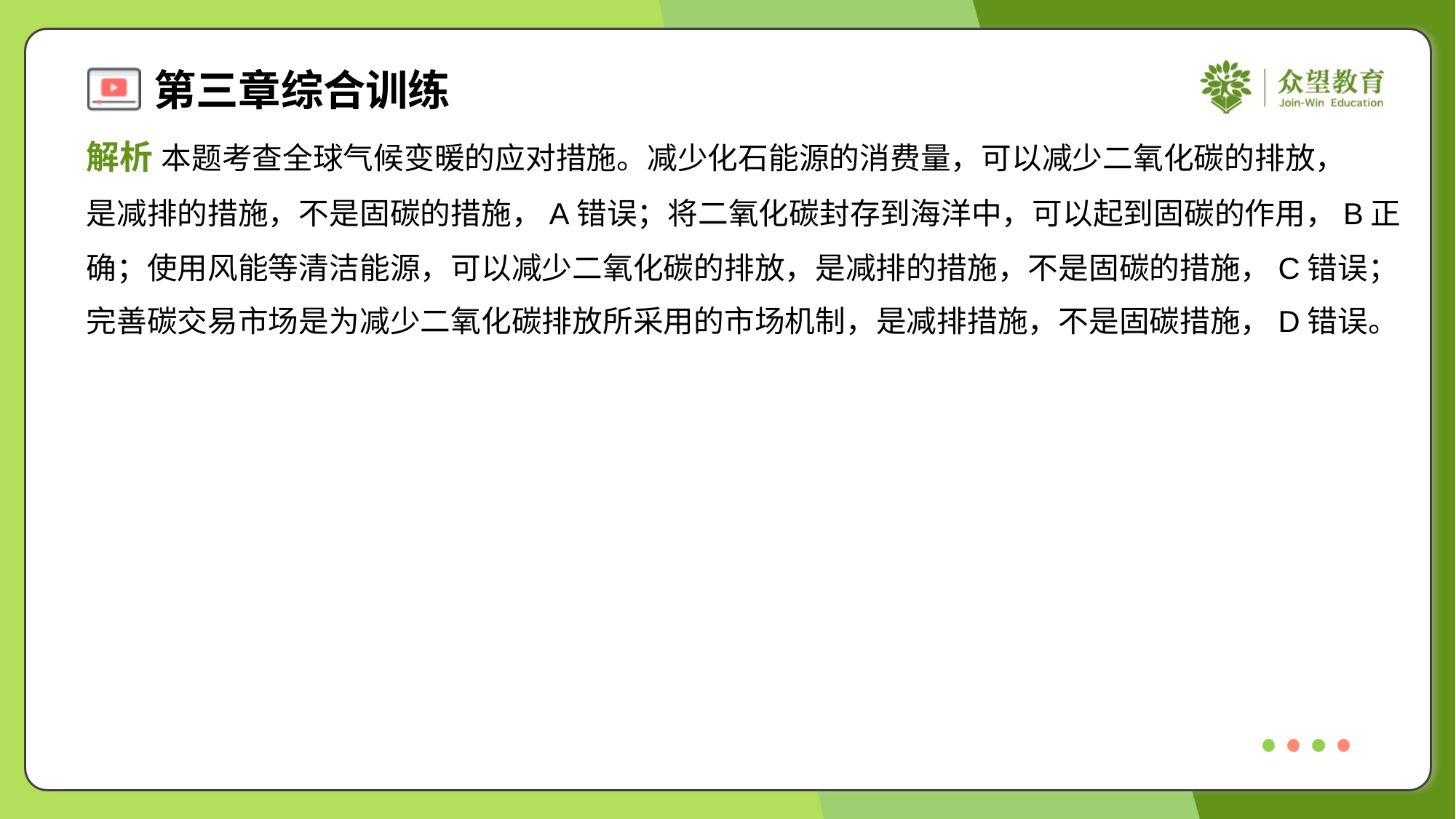

解析 本题考查全球气候变暖的应对措施。减少化石能源的消费量，可以减少二氧化碳的排放，
是减排的措施，不是固碳的措施，A错误；将二氧化碳封存到海洋中，可以起到固碳的作用，B正
确；使用风能等清洁能源，可以减少二氧化碳的排放，是减排的措施，不是固碳的措施，C错误；
完善碳交易市场是为减少二氧化碳排放所采用的市场机制，是减排措施，不是固碳措施，D错误。